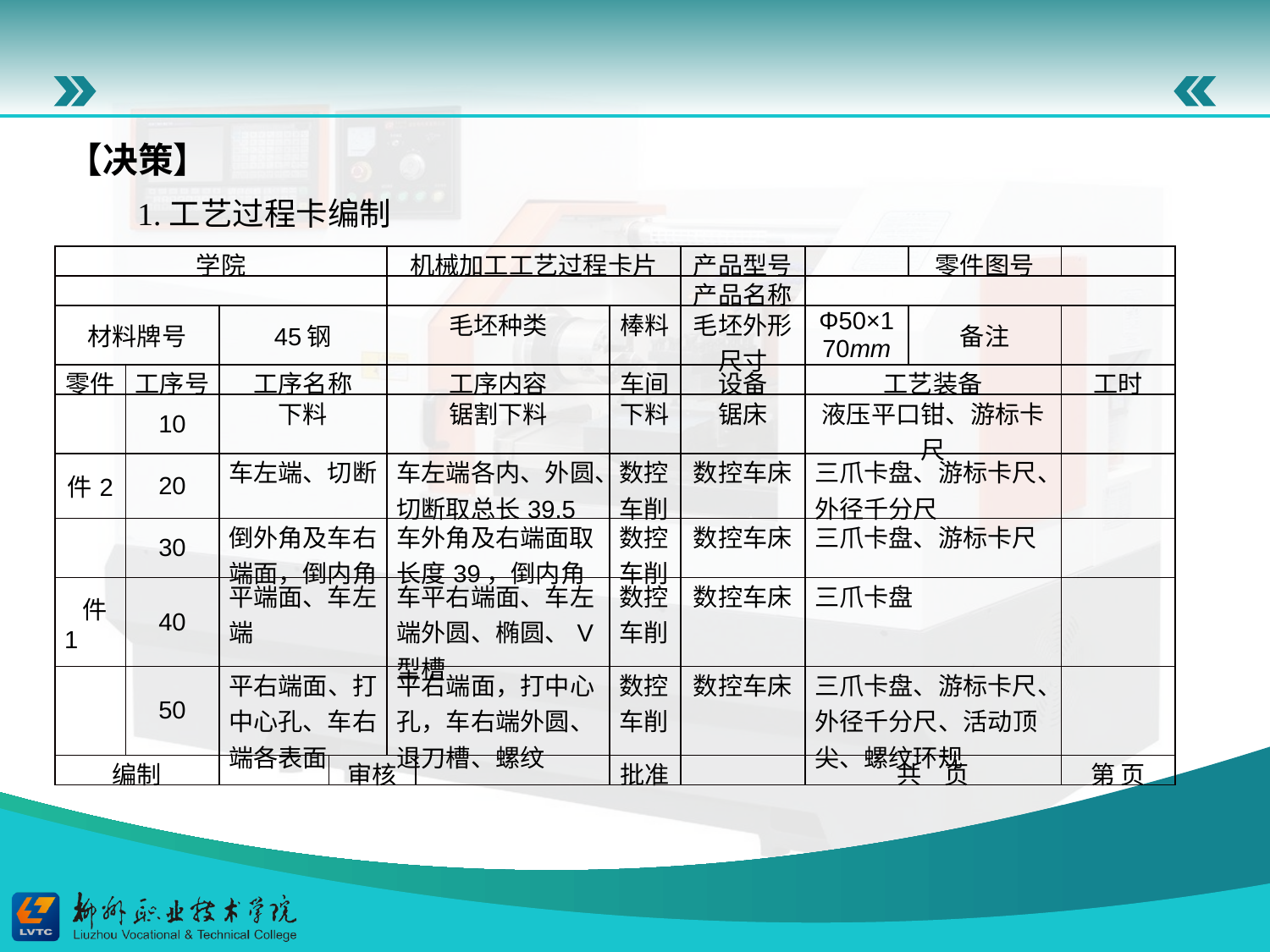

【决策】
1.工艺过程卡编制
| 学院 |  |  |  | 机械加工工艺过程卡片 |  |  | 产品型号 |  | 零件图号 |  |
| --- | --- | --- | --- | --- | --- | --- | --- | --- | --- | --- |
|  |  |  |  |  |  |  | 产品名称 |  |  |  |
| 材料牌号 |  | 45钢 |  | 毛坯种类 |  | 棒料 | 毛坯外形尺寸 | Φ50×170mm | 备注 |  |
| 零件 | 工序号 | 工序名称 |  | 工序内容 |  | 车间 | 设备 | 工艺装备 |  | 工时 |
|  | 10 | 下料 |  | 锯割下料 |  | 下料 | 锯床 | 液压平口钳、游标卡尺 |  |  |
| 件2 | 20 | 车左端、切断 |  | 车左端各内、外圆、切断取总长39.5 |  | 数控车削 | 数控车床 | 三爪卡盘、游标卡尺、外径千分尺 |  |  |
|  | 30 | 倒外角及车右端面，倒内角 |  | 车外角及右端面取长度39，倒内角 |  | 数控车削 | 数控车床 | 三爪卡盘、游标卡尺 |  |  |
| 件1 | 40 | 平端面、车左端 |  | 车平右端面、车左端外圆、椭圆、V型槽 |  | 数控车削 | 数控车床 | 三爪卡盘 |  |  |
|  | 50 | 平右端面、打中心孔、车右端各表面 |  | 平右端面，打中心孔，车右端外圆、退刀槽、螺纹 |  | 数控车削 | 数控车床 | 三爪卡盘、游标卡尺、外径千分尺、活动顶尖、螺纹环规 |  |  |
| 编制 |  |  | 审核 |  |  | 批准 |  | 共 页 |  | 第 页 |